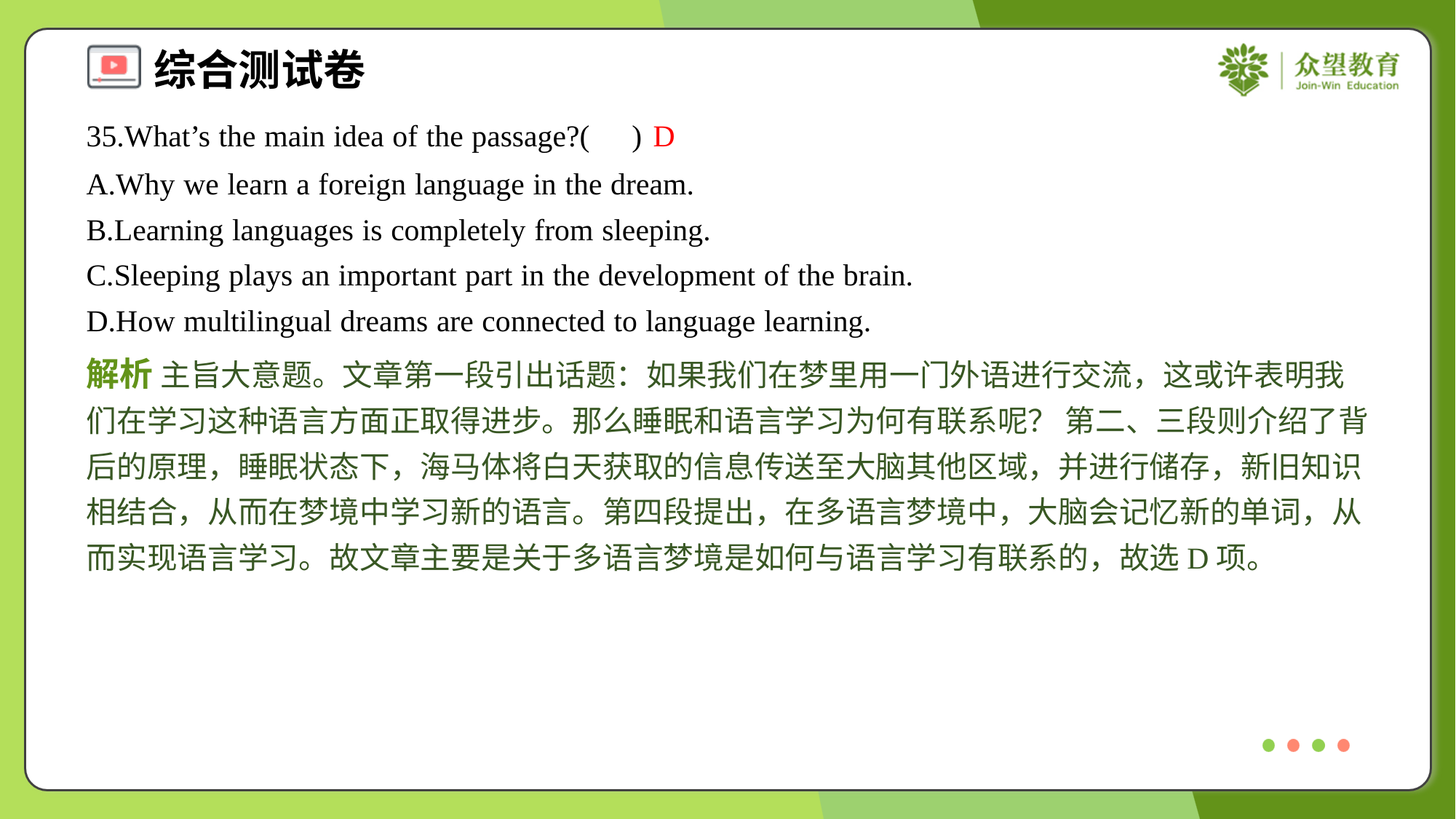

35.What’s the main idea of the passage?(     )
D
A.Why we learn a foreign language in the dream.
B.Learning languages is completely from sleeping.
C.Sleeping plays an important part in the development of the brain.
D.How multilingual dreams are connected to language learning.
解析 主旨大意题。文章第一段引出话题：如果我们在梦里用一门外语进行交流，这或许表明我们在学习这种语言方面正取得进步。那么睡眠和语言学习为何有联系呢？ 第二、三段则介绍了背后的原理，睡眠状态下，海马体将白天获取的信息传送至大脑其他区域，并进行储存，新旧知识相结合，从而在梦境中学习新的语言。第四段提出，在多语言梦境中，大脑会记忆新的单词，从而实现语言学习。故文章主要是关于多语言梦境是如何与语言学习有联系的，故选D项。